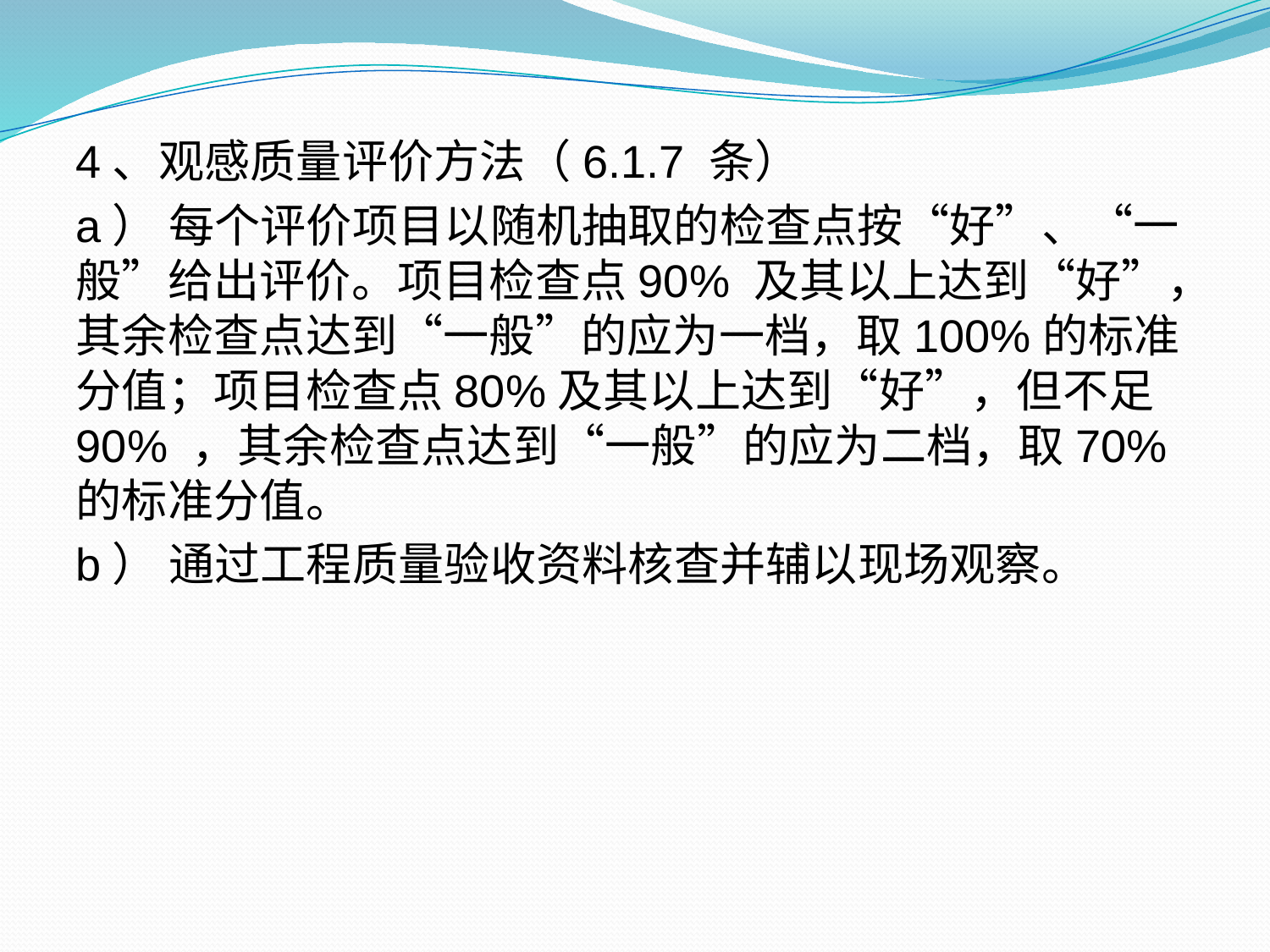

4、观感质量评价方法（6.1.7 条）
a） 每个评价项目以随机抽取的检查点按“好”、“一般”给出评价。项目检查点90% 及其以上达到“好”，其余检查点达到“一般”的应为一档，取100%的标准分值；项目检查点80%及其以上达到“好”，但不足90% ，其余检查点达到“一般”的应为二档，取70%的标准分值。
b） 通过工程质量验收资料核查并辅以现场观察。